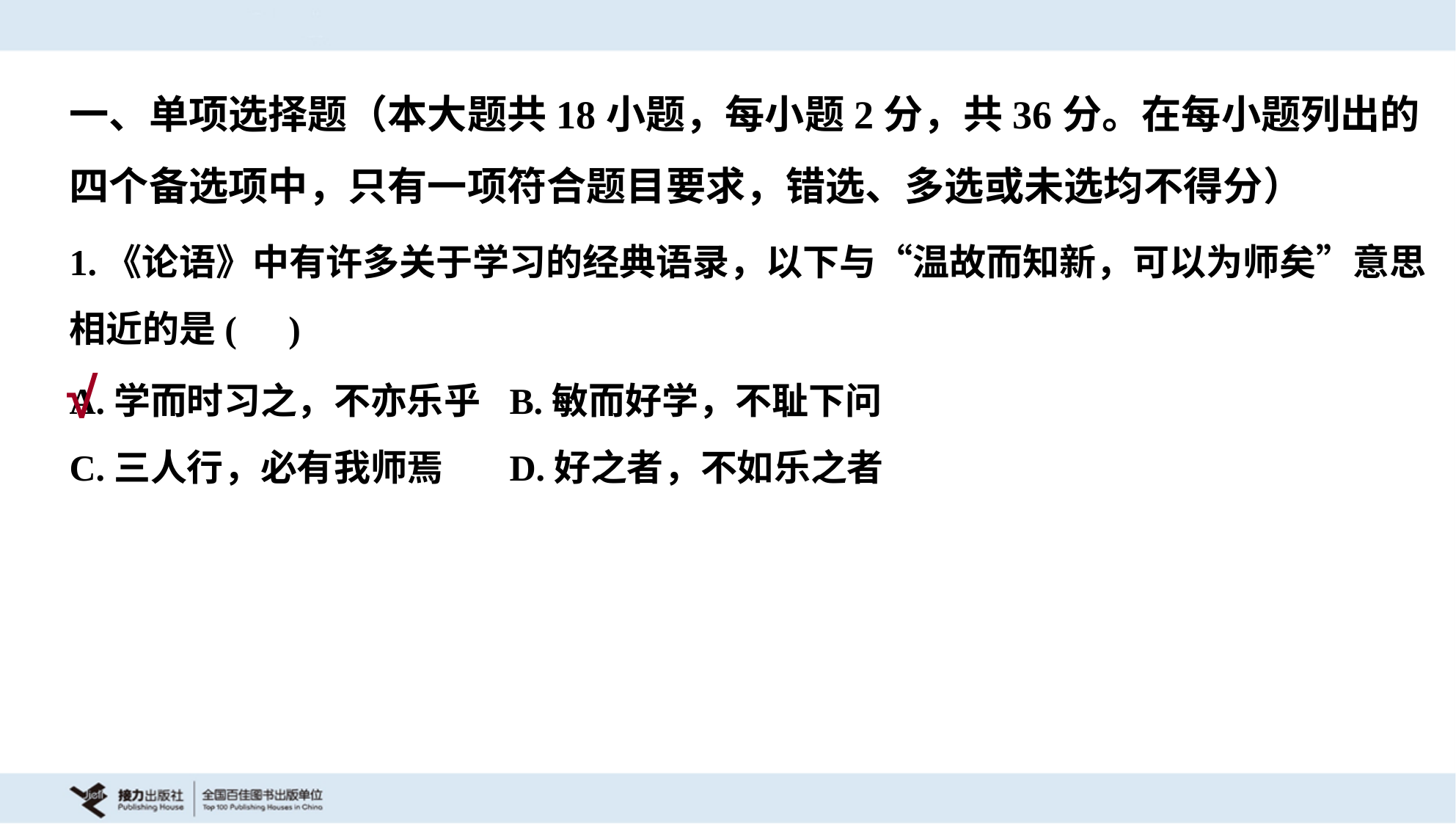

一、单项选择题（本大题共18小题，每小题2分，共36分。在每小题列出的
四个备选项中，只有一项符合题目要求，错选、多选或未选均不得分）
1.《论语》中有许多关于学习的经典语录，以下与“温故而知新，可以为师矣”意思
相近的是(     )
A.学而时习之，不亦乐乎	B.敏而好学，不耻下问
C.三人行，必有我师焉	D.好之者，不如乐之者
√